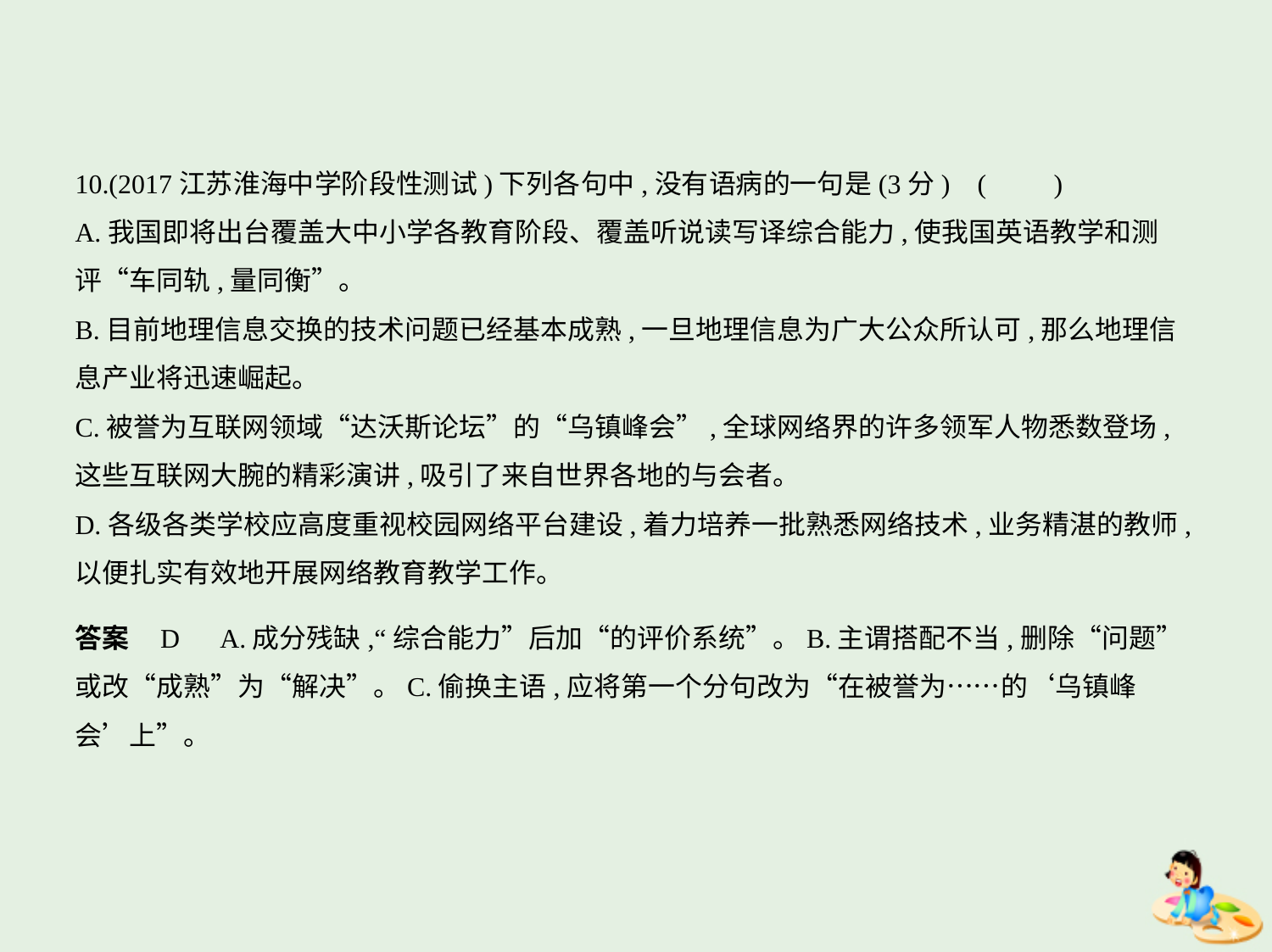

10.(2017江苏淮海中学阶段性测试)下列各句中,没有语病的一句是(3分) (　　)
A.我国即将出台覆盖大中小学各教育阶段、覆盖听说读写译综合能力,使我国英语教学和测
评“车同轨,量同衡”。
B.目前地理信息交换的技术问题已经基本成熟,一旦地理信息为广大公众所认可,那么地理信
息产业将迅速崛起。
C.被誉为互联网领域“达沃斯论坛”的“乌镇峰会”,全球网络界的许多领军人物悉数登场,
这些互联网大腕的精彩演讲,吸引了来自世界各地的与会者。
D.各级各类学校应高度重视校园网络平台建设,着力培养一批熟悉网络技术,业务精湛的教师,
以便扎实有效地开展网络教育教学工作。
答案    D　A.成分残缺,“综合能力”后加“的评价系统”。B.主谓搭配不当,删除“问题”
或改“成熟”为“解决”。C.偷换主语,应将第一个分句改为“在被誉为……的‘乌镇峰
会’上”。